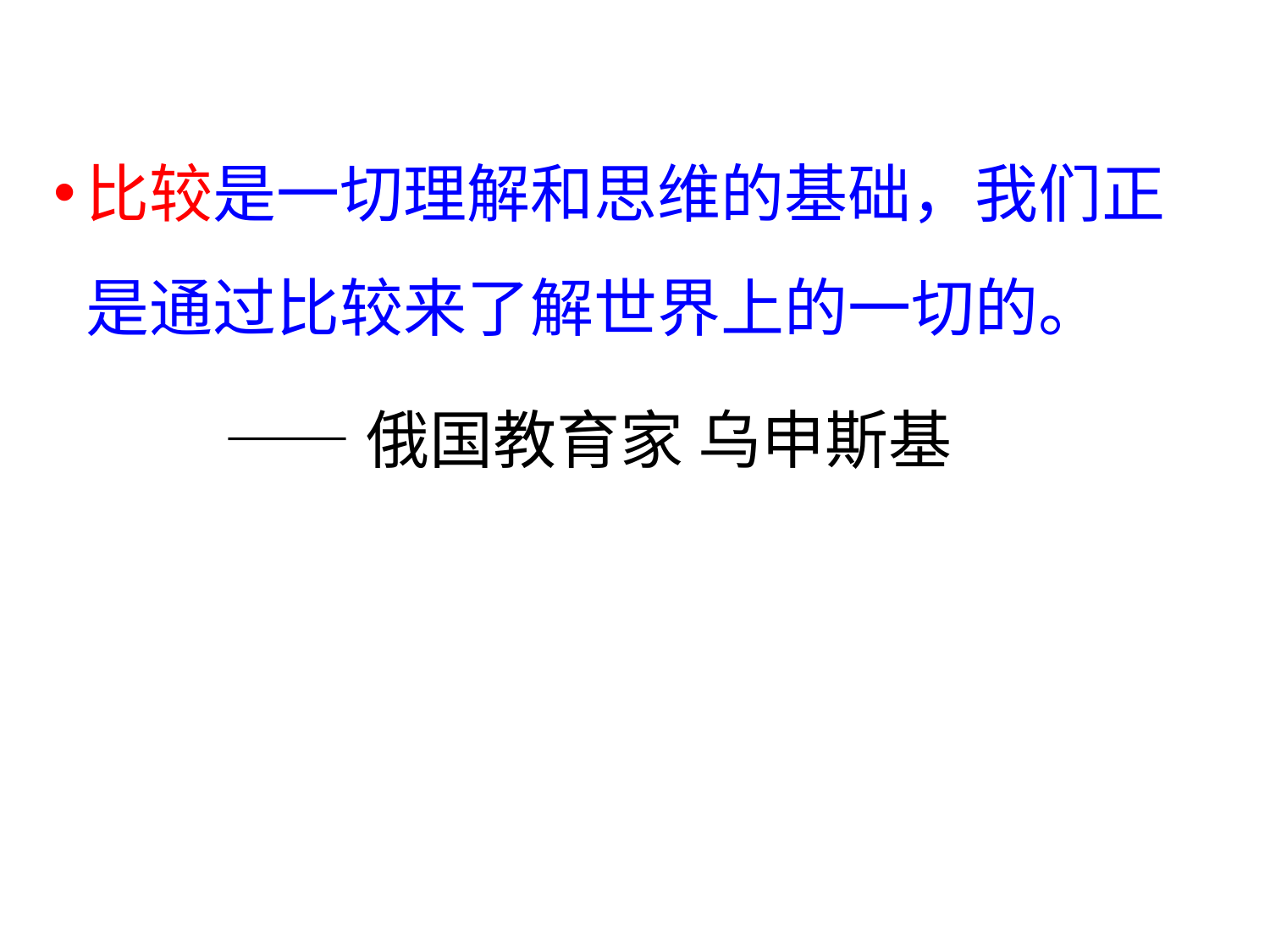

比较是一切理解和思维的基础，我们正是通过比较来了解世界上的一切的。
            ——俄国教育家 乌申斯基